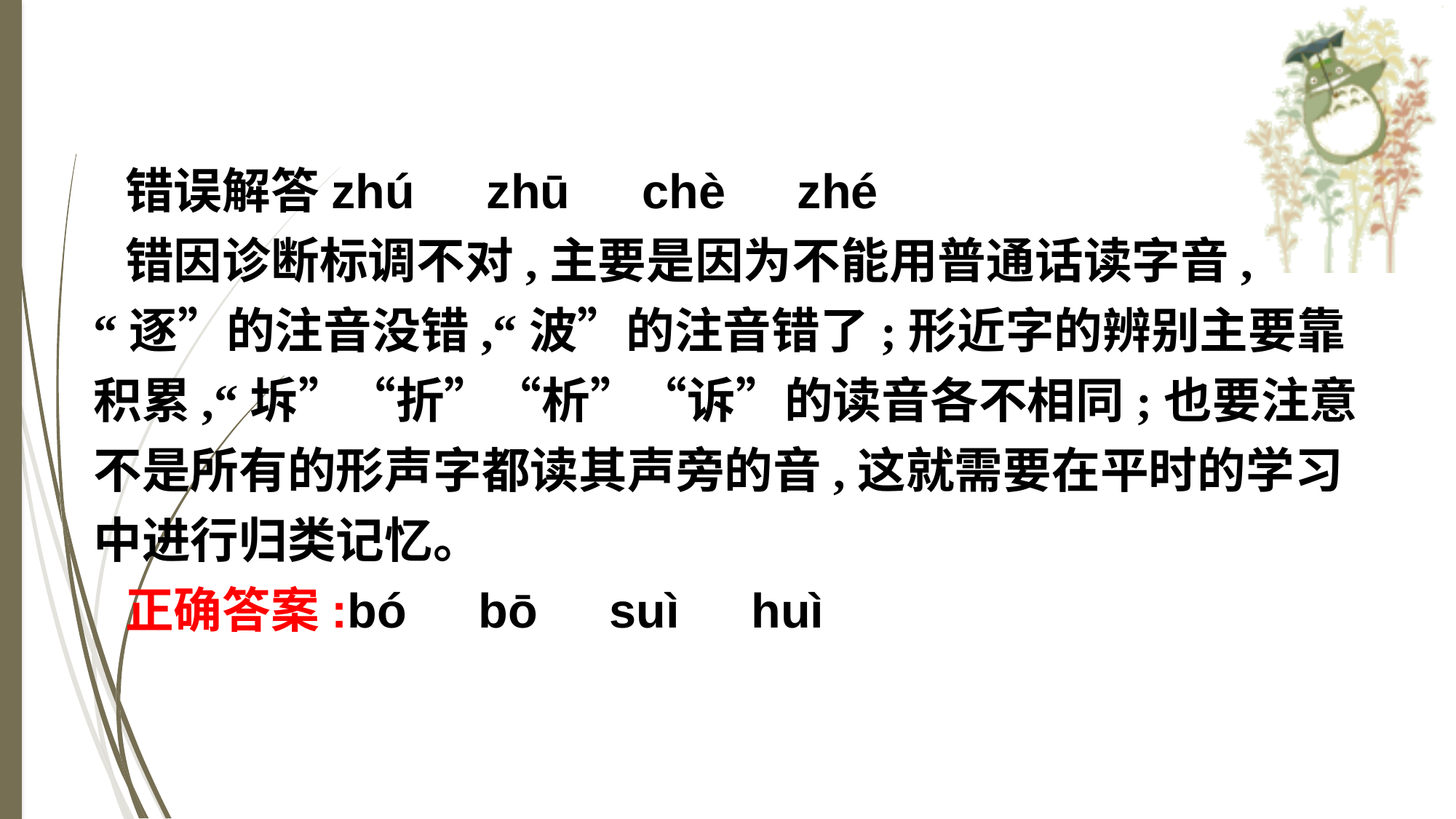

错误解答zhú　zhū　chè　zhé
错因诊断标调不对,主要是因为不能用普通话读字音,“逐”的注音没错,“波”的注音错了;形近字的辨别主要靠积累,“坼”“折”“析”“诉”的读音各不相同;也要注意不是所有的形声字都读其声旁的音,这就需要在平时的学习中进行归类记忆。
正确答案:bó　bō　suì　huì